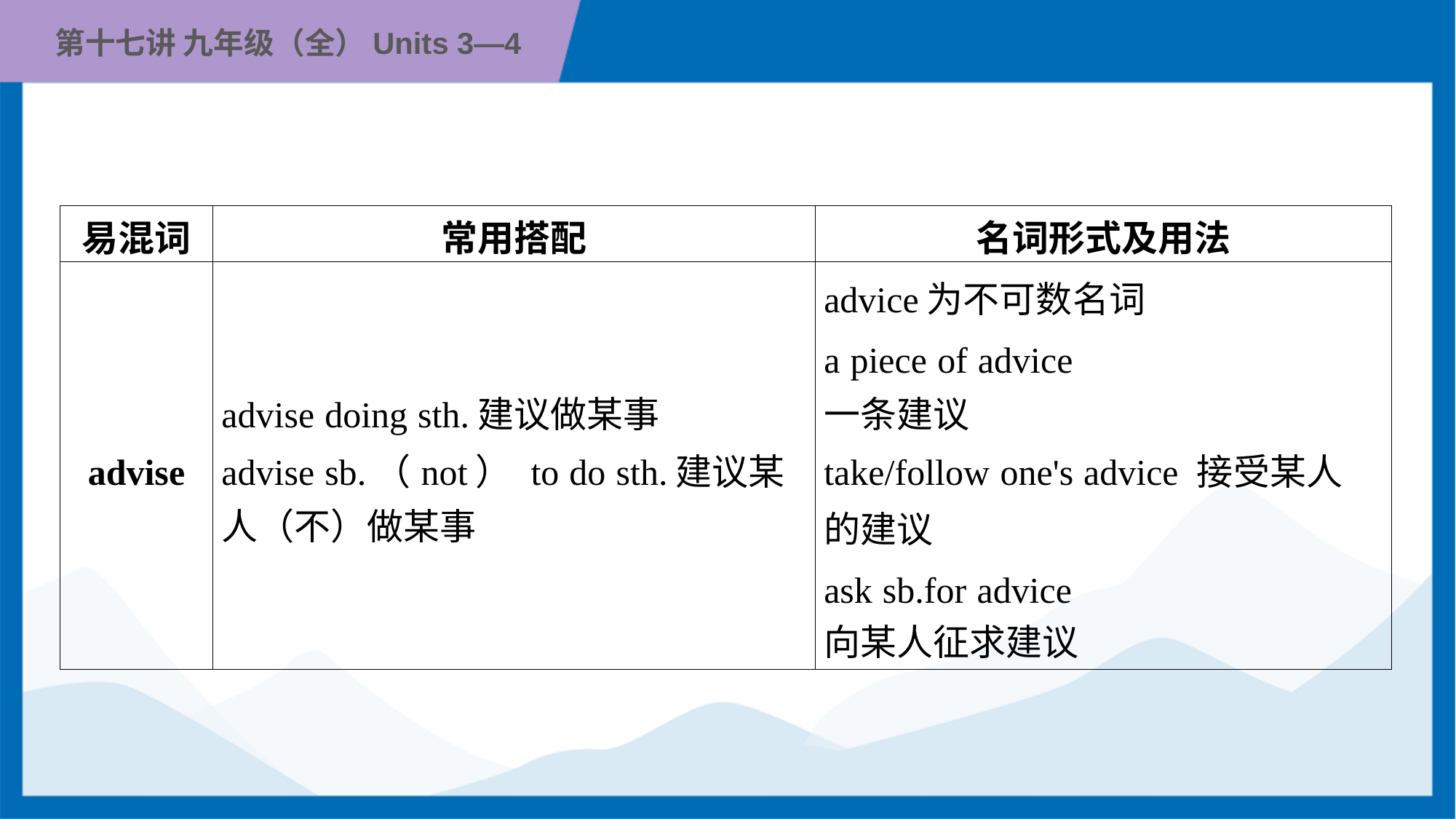

| 易混词 | 常用搭配 | 名词形式及用法 |
| --- | --- | --- |
| advise | advise doing sth.建议做某事 advise sb.（not） to do sth.建议某 人（不）做某事 | advice为不可数名词 a piece of advice 一条建议 take/follow one's advice 接受某人 的建议 ask sb.for advice 向某人征求建议 |